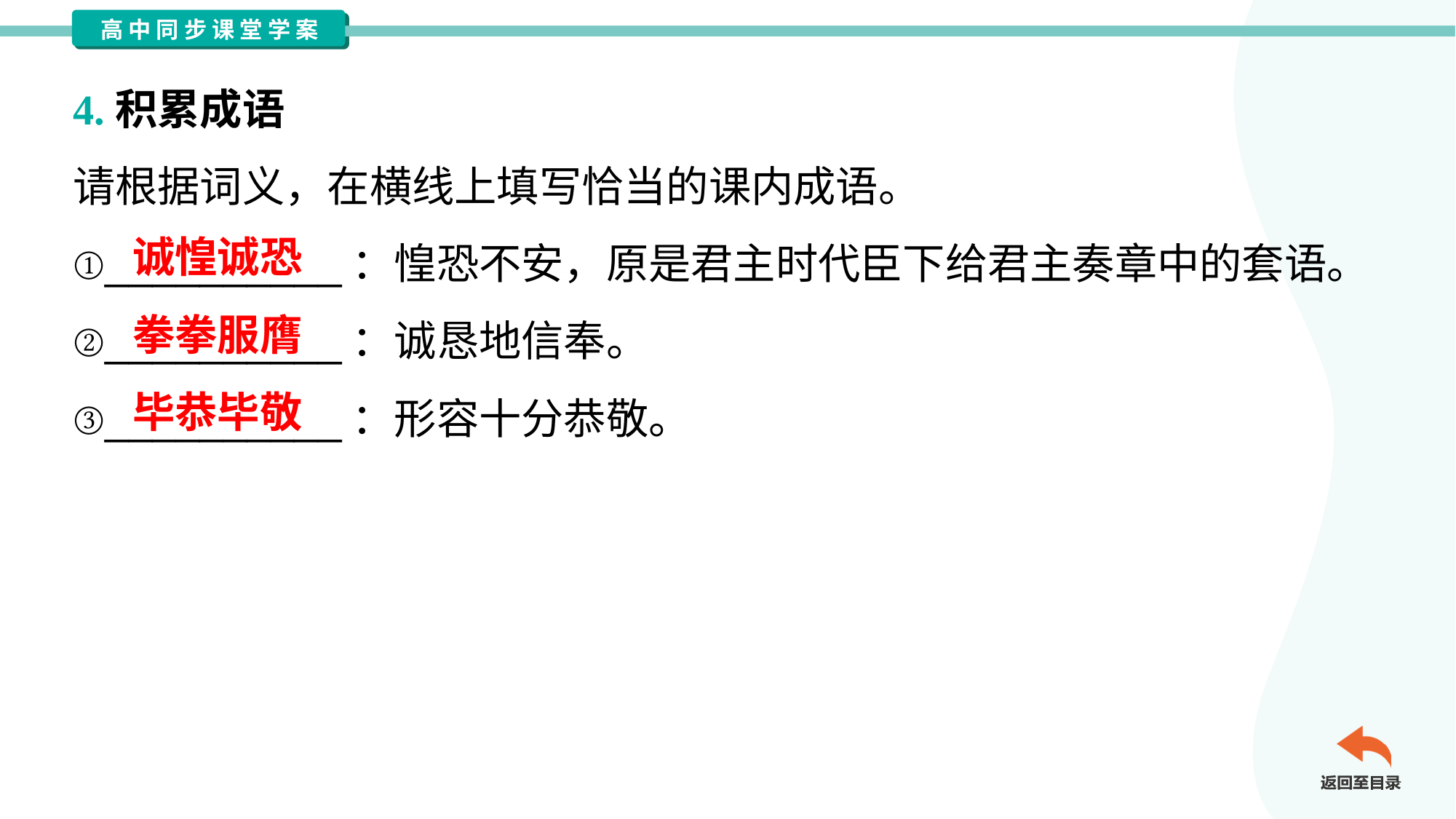

4.积累成语
请根据词义，在横线上填写恰当的课内成语。
①__________：惶恐不安，原是君主时代臣下给君主奏章中的套语。
②__________：诚恳地信奉。
③__________：形容十分恭敬。
诚惶诚恐
拳拳服膺
毕恭毕敬